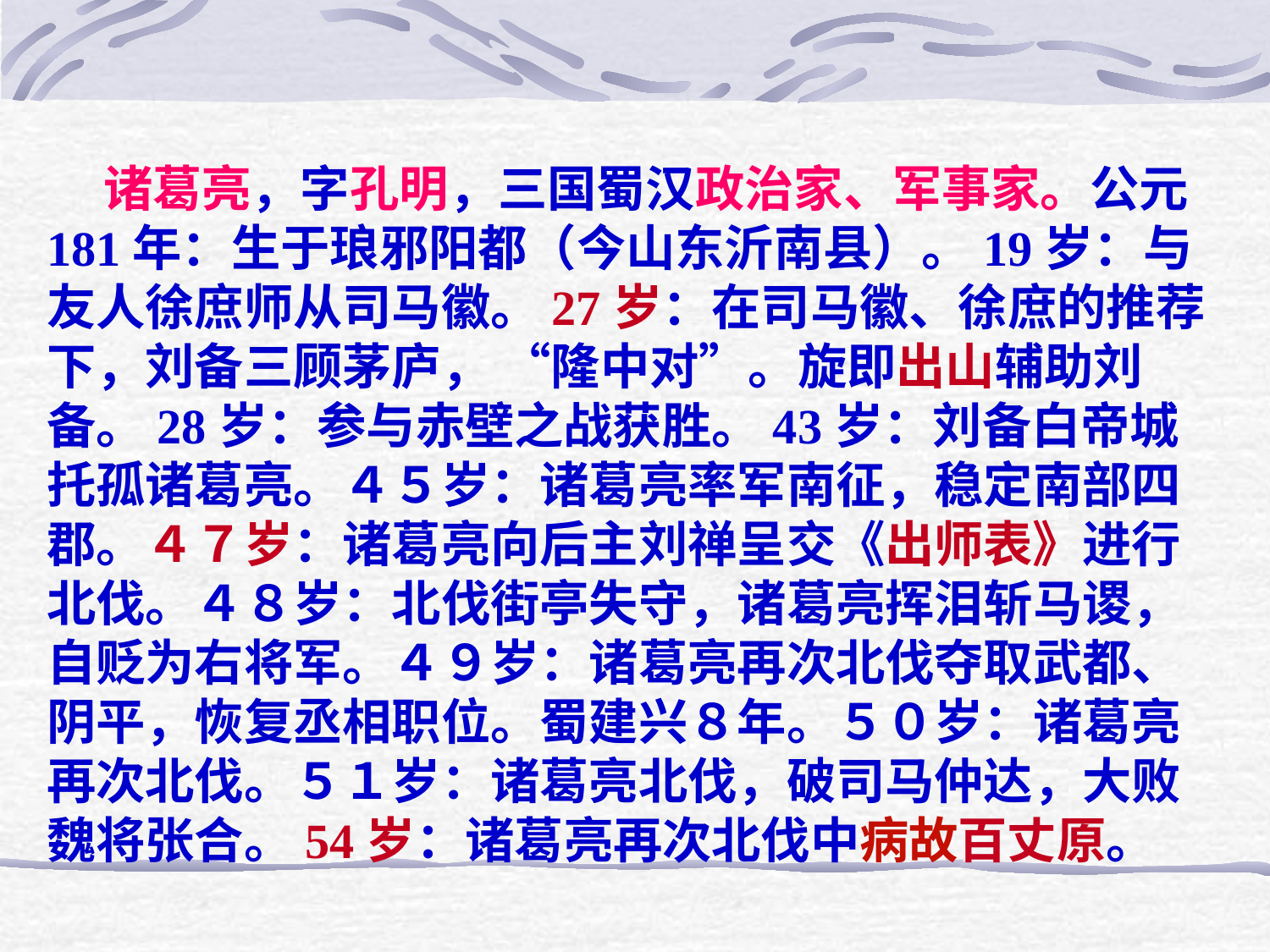

诸葛亮，字孔明，三国蜀汉政治家、军事家。公元181年：生于琅邪阳都（今山东沂南县）。19岁：与友人徐庶师从司马徽。27岁：在司马徽、徐庶的推荐下，刘备三顾茅庐， “隆中对”。旋即出山辅助刘备。28岁：参与赤壁之战获胜。43岁：刘备白帝城托孤诸葛亮。４５岁：诸葛亮率军南征，稳定南部四郡。４７岁：诸葛亮向后主刘禅呈交《出师表》进行北伐。４８岁：北伐街亭失守，诸葛亮挥泪斩马谡，自贬为右将军。４９岁：诸葛亮再次北伐夺取武都、阴平，恢复丞相职位。蜀建兴８年。５０岁：诸葛亮再次北伐。５１岁：诸葛亮北伐，破司马仲达，大败魏将张合。54岁：诸葛亮再次北伐中病故百丈原。